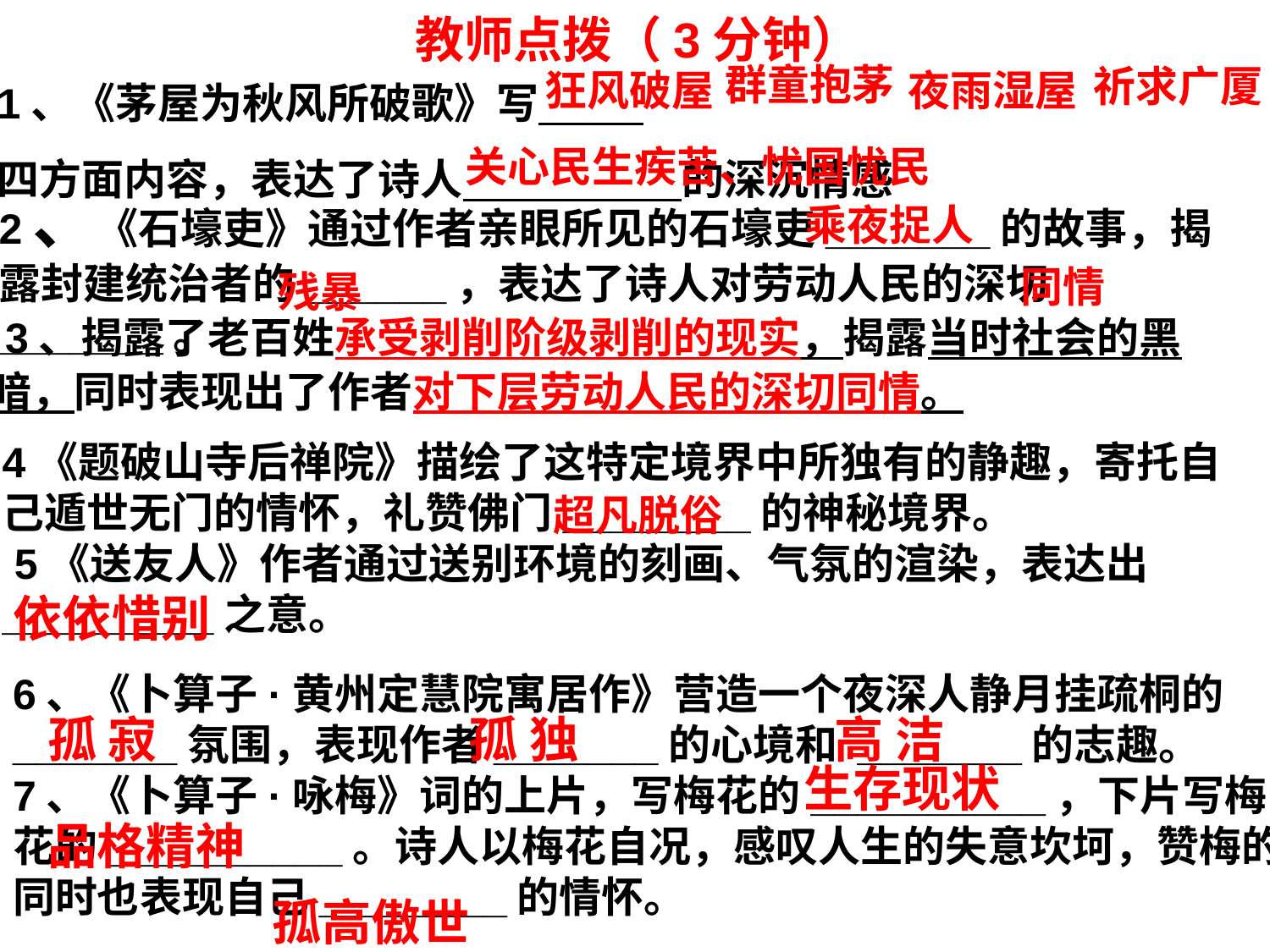

教师点拨（3分钟）

1、《茅屋为秋风所破歌》写
四方面内容，表达了诗人                       的深沉情感
群童抱茅
祈求广厦
狂风破屋
夜雨湿屋
关心民生疾苦、忧国忧民
2、《石壕吏》通过作者亲眼所见的石壕吏_______的故事，揭露封建统治者的______，表达了诗人对劳动人民的深切_______。
乘夜捉人
同情
残暴
 3、揭露了老百姓承受剥削阶级剥削的现实，揭露当时社会的黑暗，同时表现出了作者对下层劳动人民的深切同情。
4《题破山寺后禅院》描绘了这特定境界中所独有的静趣，寄托自己遁世无门的情怀，礼赞佛门________的神秘境界。
 5《送友人》作者通过送别环境的刻画、气氛的渲染，表达出_________之意。
超凡脱俗
依依惜别
6、《卜算子·黄州定慧院寓居作》营造一个夜深人静月挂疏桐的_______氛围，表现作者_______的心境和 _______的志趣。
7、《卜算子·咏梅》词的上片，写梅花的__________，下片写梅花的__________。诗人以梅花自况，感叹人生的失意坎坷，赞梅的同时也表现自己________的情怀。
孤 寂
孤 独
高 洁
生存现状
品格精神
孤高傲世